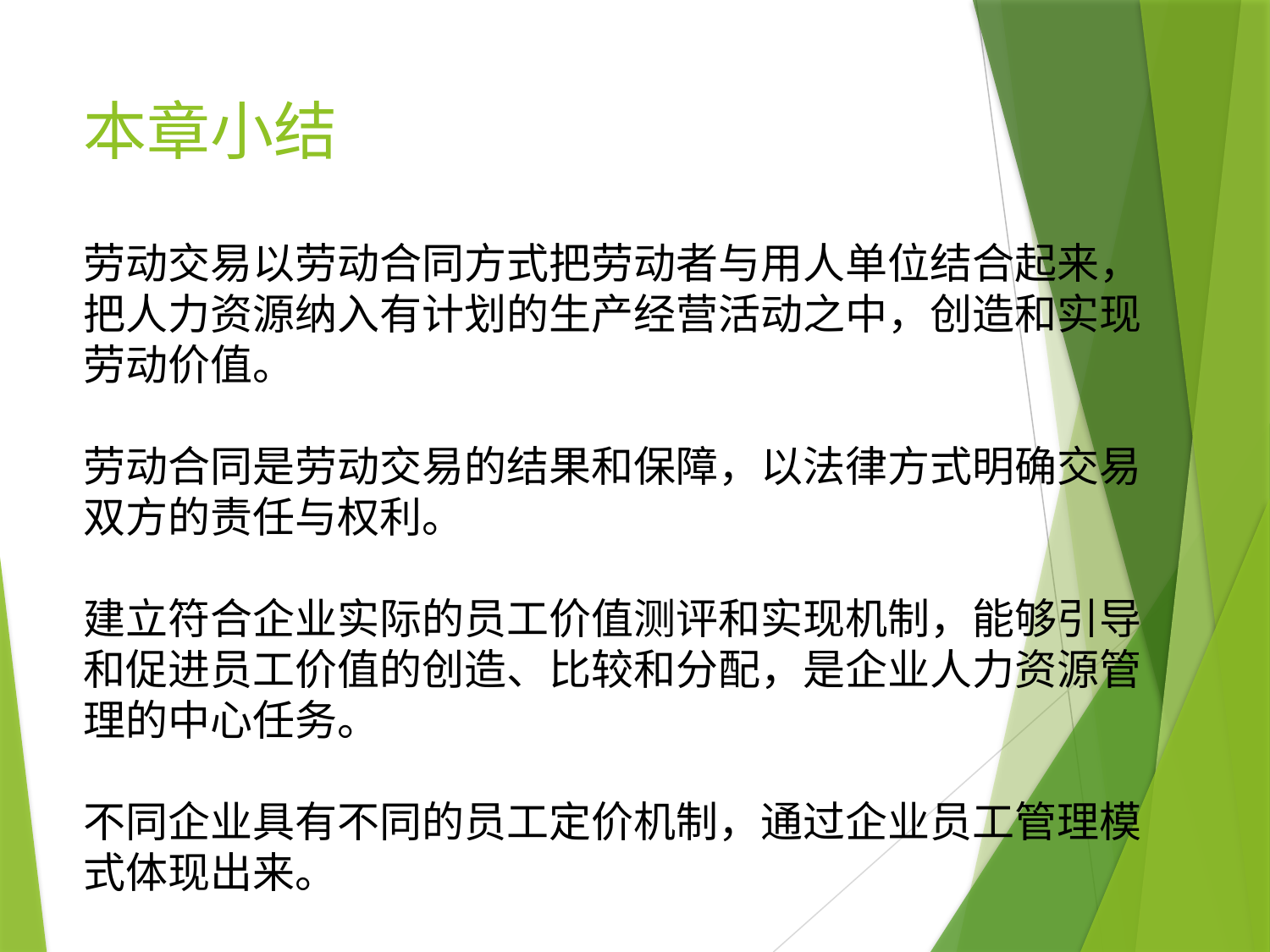

# 本章小结
劳动交易以劳动合同方式把劳动者与用人单位结合起来，把人力资源纳入有计划的生产经营活动之中，创造和实现劳动价值。

劳动合同是劳动交易的结果和保障，以法律方式明确交易双方的责任与权利。

建立符合企业实际的员工价值测评和实现机制，能够引导和促进员工价值的创造、比较和分配，是企业人力资源管理的中心任务。

不同企业具有不同的员工定价机制，通过企业员工管理模式体现出来。